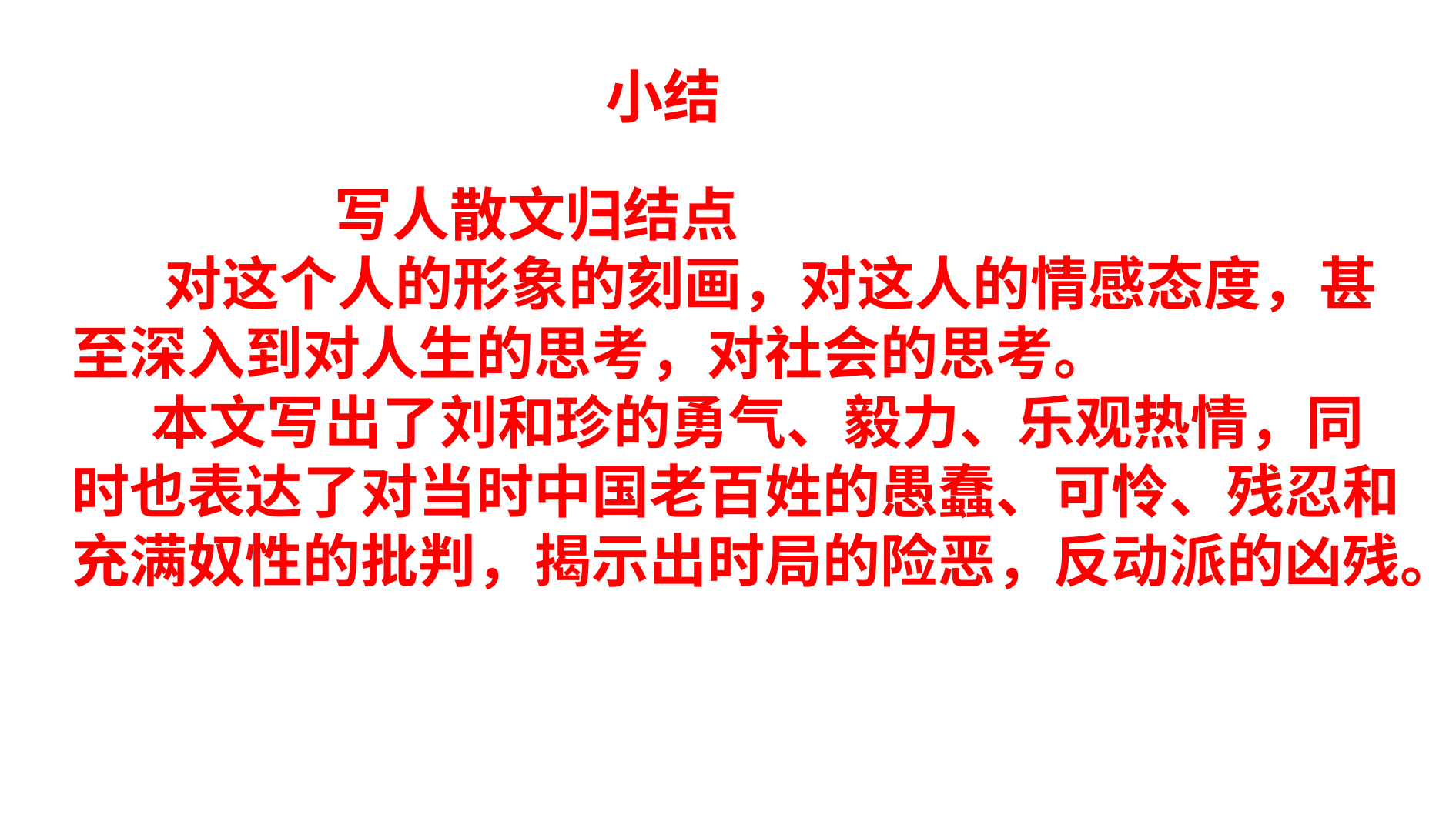

小结
                   写人散文归结点
      对这个人的形象的刻画，对这人的情感态度，甚至深入到对人生的思考，对社会的思考。
     本文写出了刘和珍的勇气、毅力、乐观热情，同时也表达了对当时中国老百姓的愚蠢、可怜、残忍和充满奴性的批判，揭示出时局的险恶，反动派的凶残。